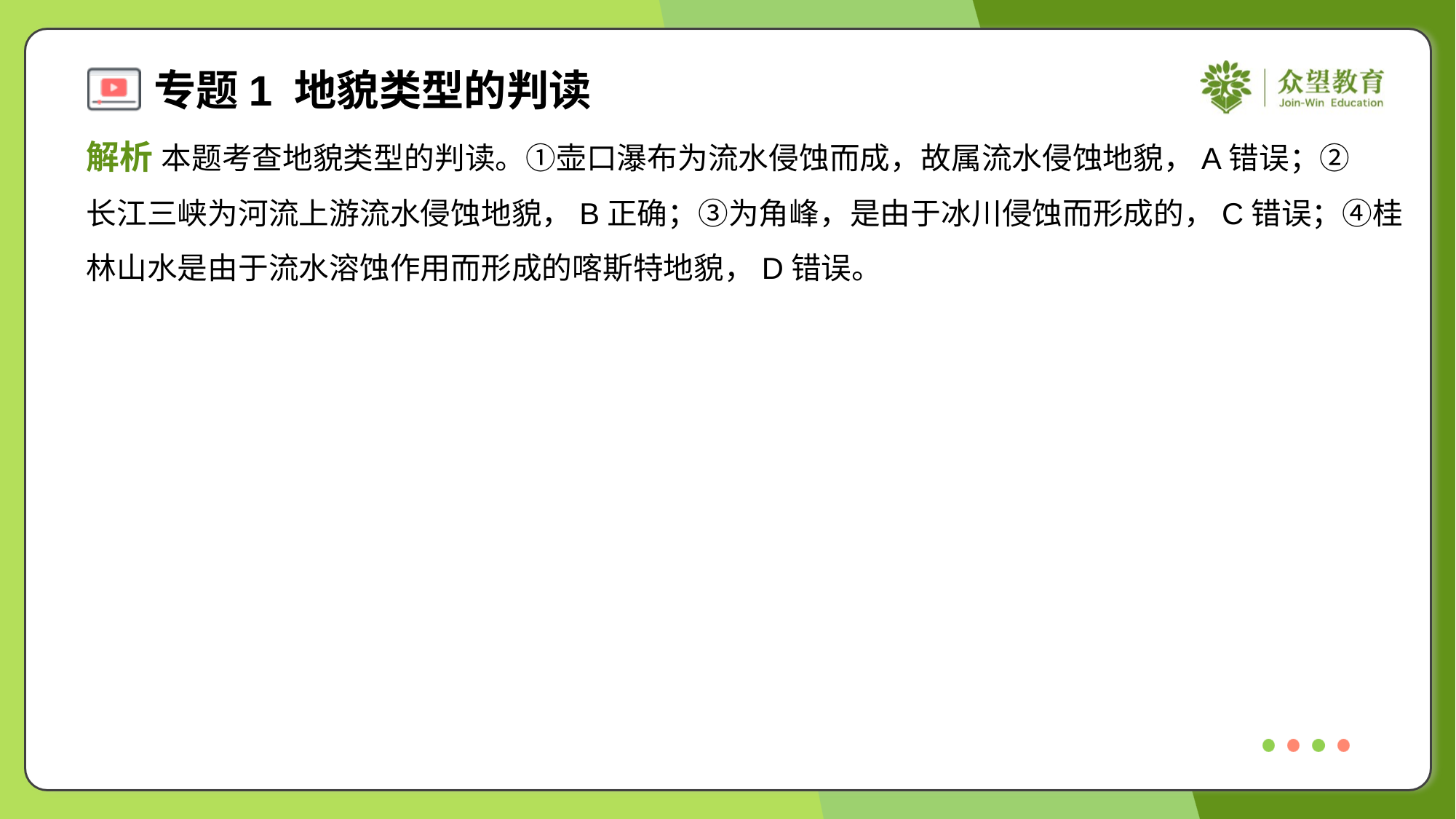

解析 本题考查地貌类型的判读。①壶口瀑布为流水侵蚀而成，故属流水侵蚀地貌，A错误；②
长江三峡为河流上游流水侵蚀地貌，B正确；③为角峰，是由于冰川侵蚀而形成的，C错误；④桂
林山水是由于流水溶蚀作用而形成的喀斯特地貌，D错误。